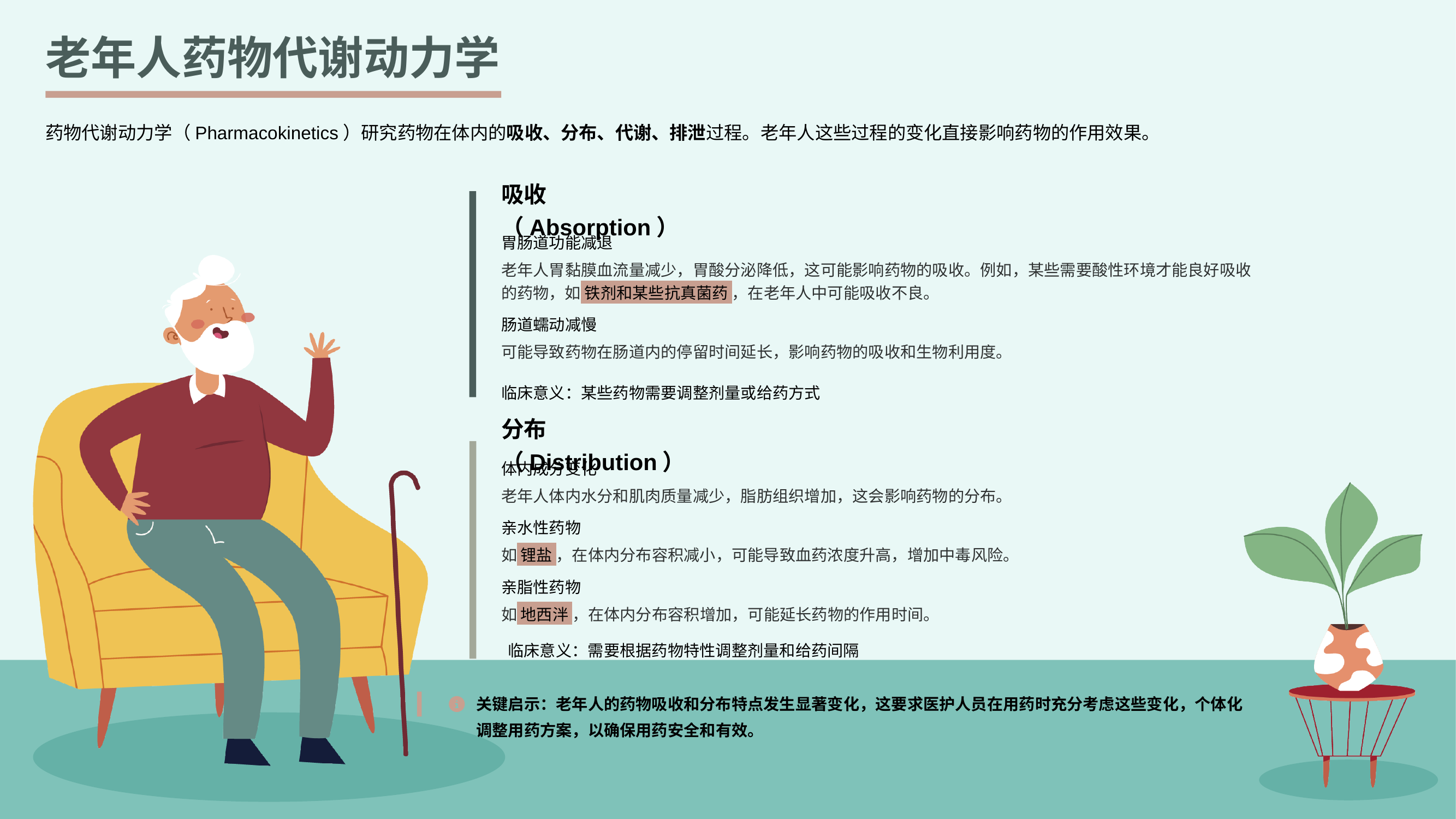

老年人药物代谢动力学

药物代谢动力学（Pharmacokinetics）研究药物在体内的吸收、分布、代谢、排泄过程。老年人这些过程的变化直接影响药物的作用效果。

吸收（Absorption）
胃肠道功能减退
老年人胃黏膜血流量减少，胃酸分泌降低，这可能影响药物的吸收。例如，某些需要酸性环境才能良好吸收的药物，如 铁剂和某些抗真菌药 ，在老年人中可能吸收不良。
肠道蠕动减慢
可能导致药物在肠道内的停留时间延长，影响药物的吸收和生物利用度。
临床意义：某些药物需要调整剂量或给药方式
分布（Distribution）

体内成分变化
老年人体内水分和肌肉质量减少，脂肪组织增加，这会影响药物的分布。
亲水性药物
如 锂盐 ，在体内分布容积减小，可能导致血药浓度升高，增加中毒风险。
亲脂性药物
如 地西泮 ，在体内分布容积增加，可能延长药物的作用时间。
临床意义：需要根据药物特性调整剂量和给药间隔
关键启示：老年人的药物吸收和分布特点发生显著变化，这要求医护人员在用药时充分考虑这些变化，个体化调整用药方案，以确保用药安全和有效。